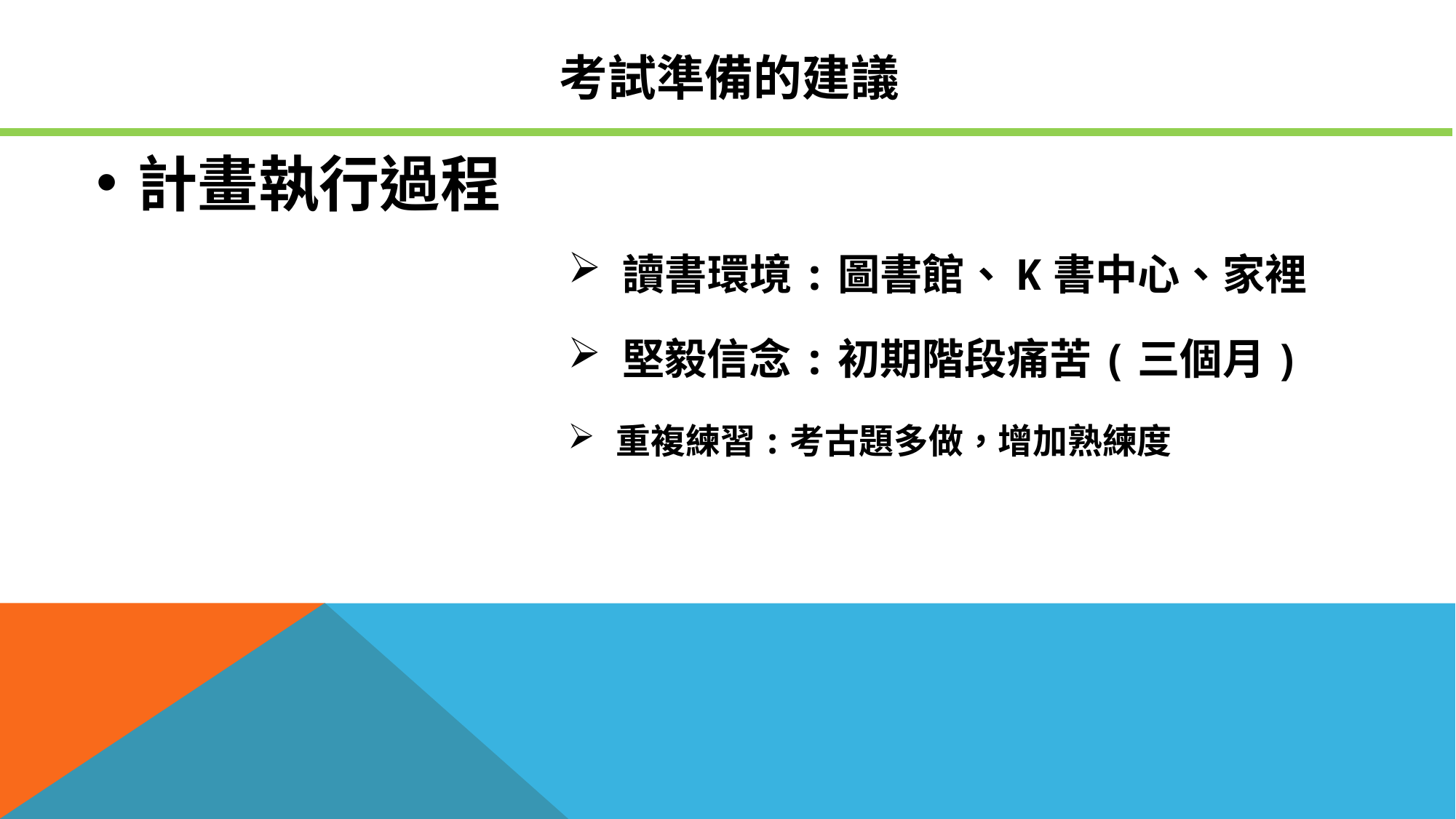

# 考試準備的建議
計畫執行過程

讀書環境:圖書館、K書中心、家裡

堅毅信念:初期階段痛苦(三個月)

重複練習:考古題多做，增加熟練度